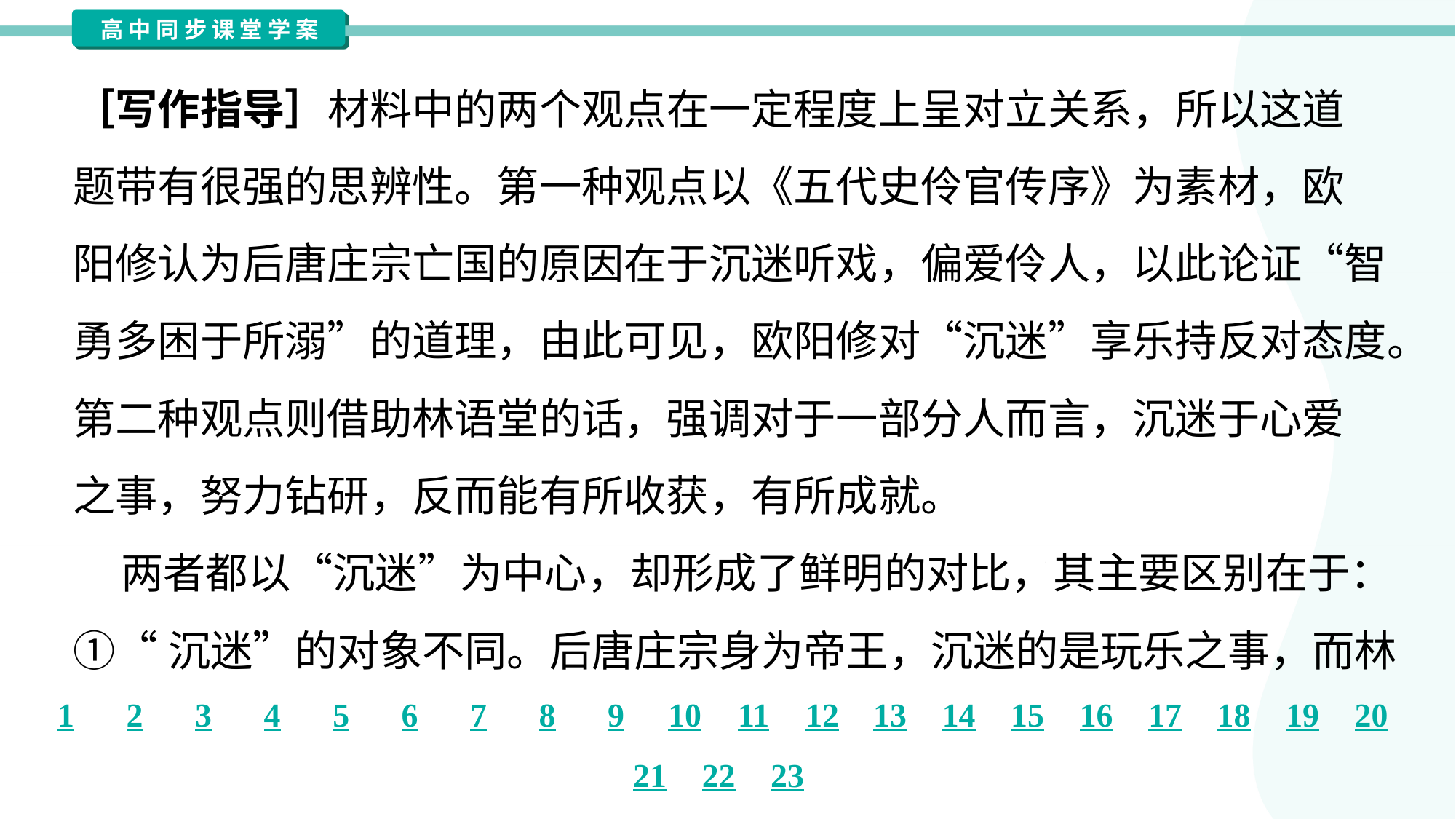

［写作指导］材料中的两个观点在一定程度上呈对立关系，所以这道
题带有很强的思辨性。第一种观点以《五代史伶官传序》为素材，欧
阳修认为后唐庄宗亡国的原因在于沉迷听戏，偏爱伶人，以此论证“智
勇多困于所溺”的道理，由此可见，欧阳修对“沉迷”享乐持反对态度。
第二种观点则借助林语堂的话，强调对于一部分人而言，沉迷于心爱
之事，努力钻研，反而能有所收获，有所成就。
    两者都以“沉迷”为中心，却形成了鲜明的对比，其主要区别在于：
①“沉迷”的对象不同。后唐庄宗身为帝王，沉迷的是玩乐之事，而林